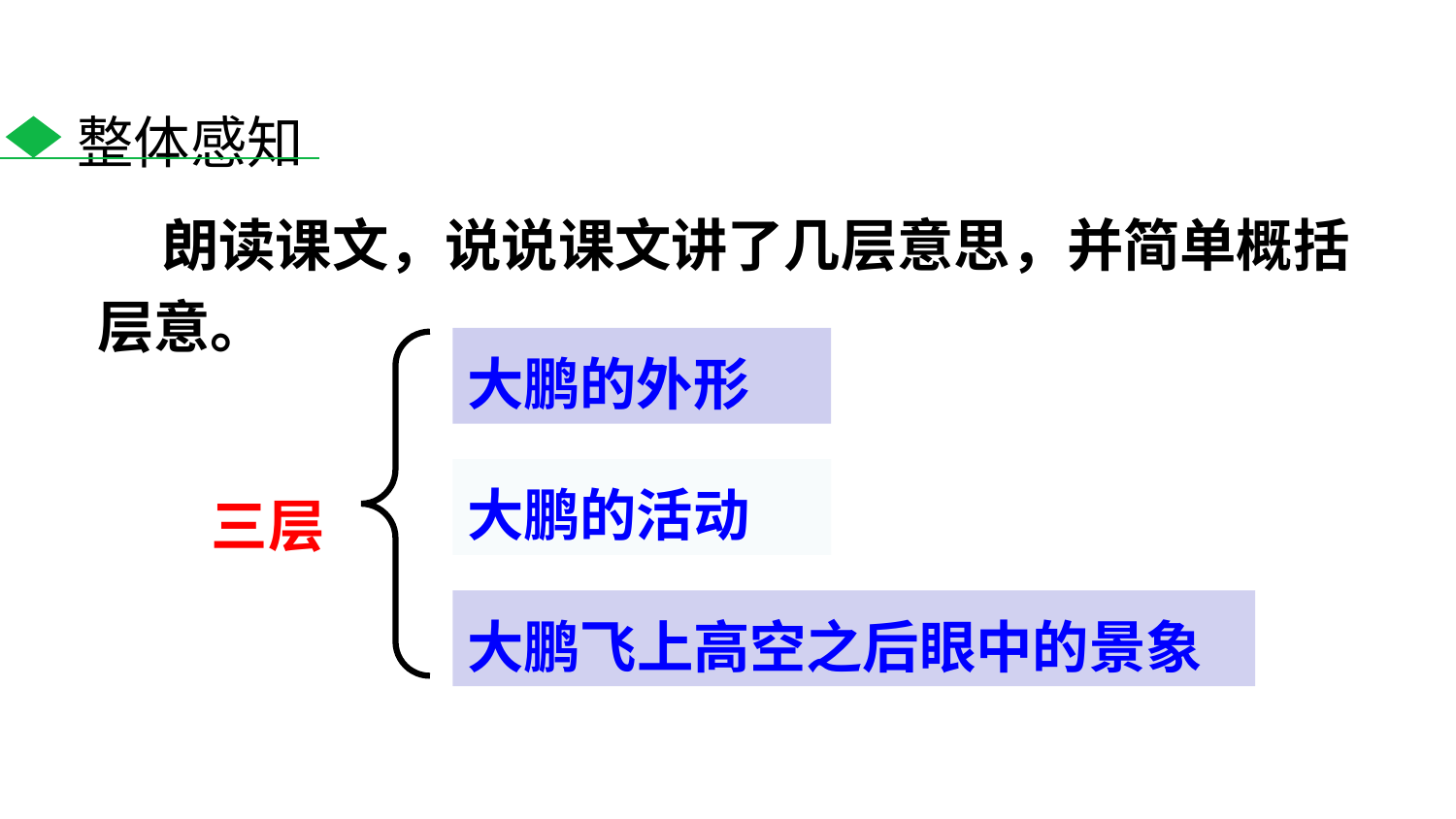

整体感知

    朗读课文，说说课文讲了几层意思，并简单概括层意。
大鹏的外形

大鹏的活动
三层
大鹏飞上高空之后眼中的景象